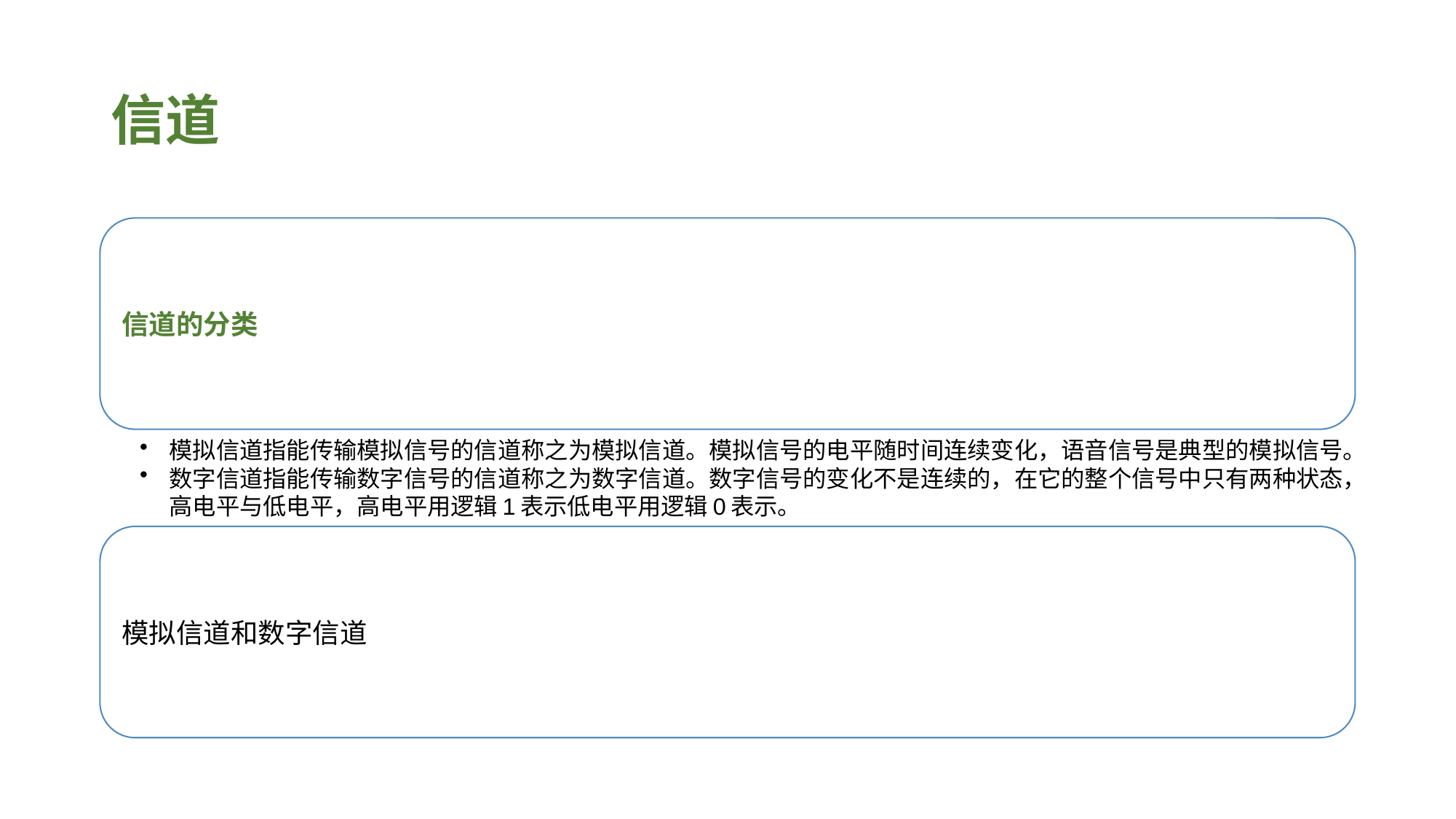

# 信道
信道的分类
模拟信道和数字信道
模拟信道指能传输模拟信号的信道称之为模拟信道。模拟信号的电平随时间连续变化，语音信号是典型的模拟信号。
数字信道指能传输数字信号的信道称之为数字信道。数字信号的变化不是连续的，在它的整个信号中只有两种状态，高电平与低电平，高电平用逻辑1表示低电平用逻辑0表示。